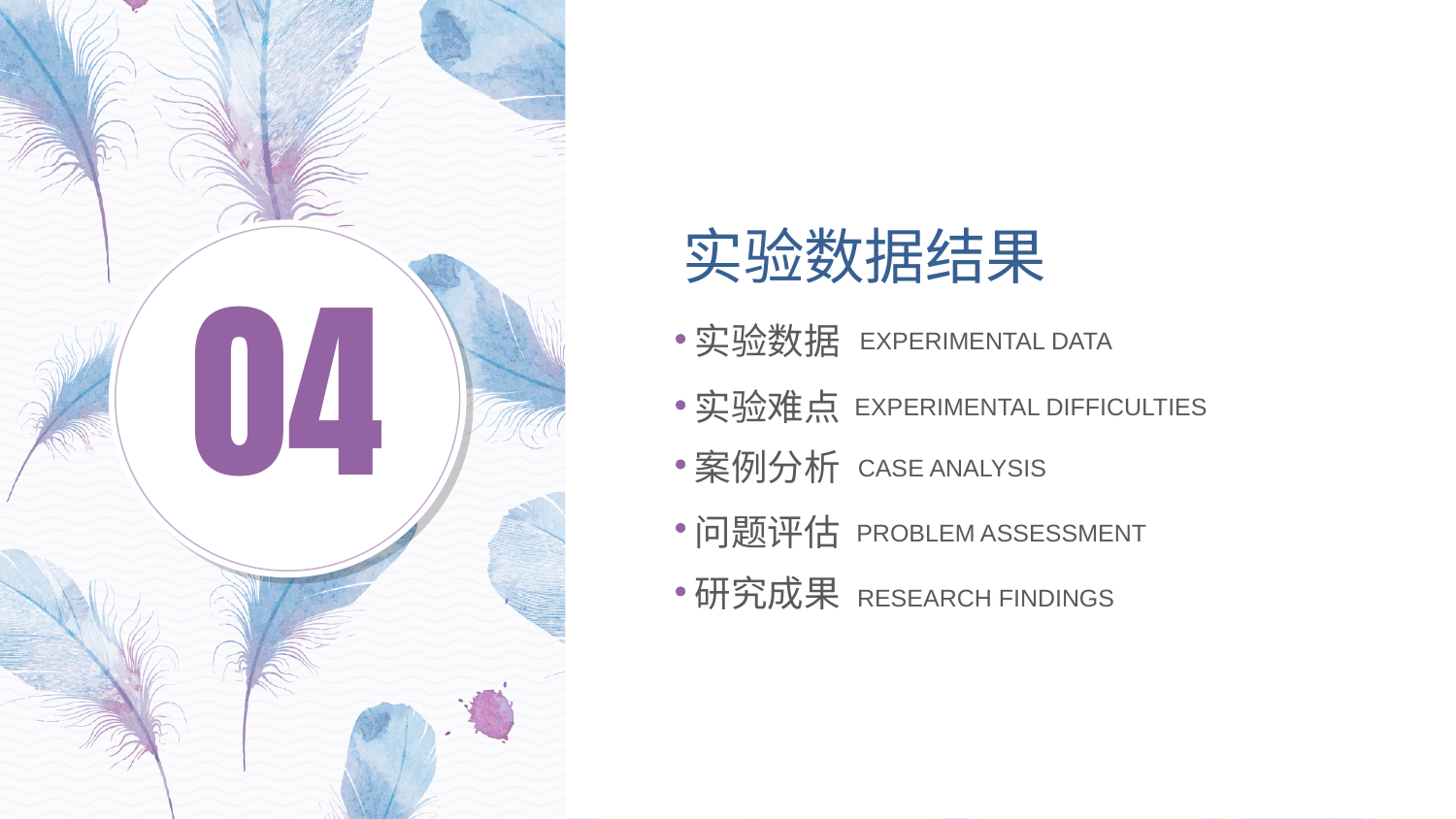

实验数据结果

04
实验数据
EXPERIMENTAL DATA

实验难点
EXPERIMENTAL DIFFICULTIES

案例分析
CASE ANALYSIS

问题评估
PROBLEM ASSESSMENT

研究成果
RESEARCH FINDINGS